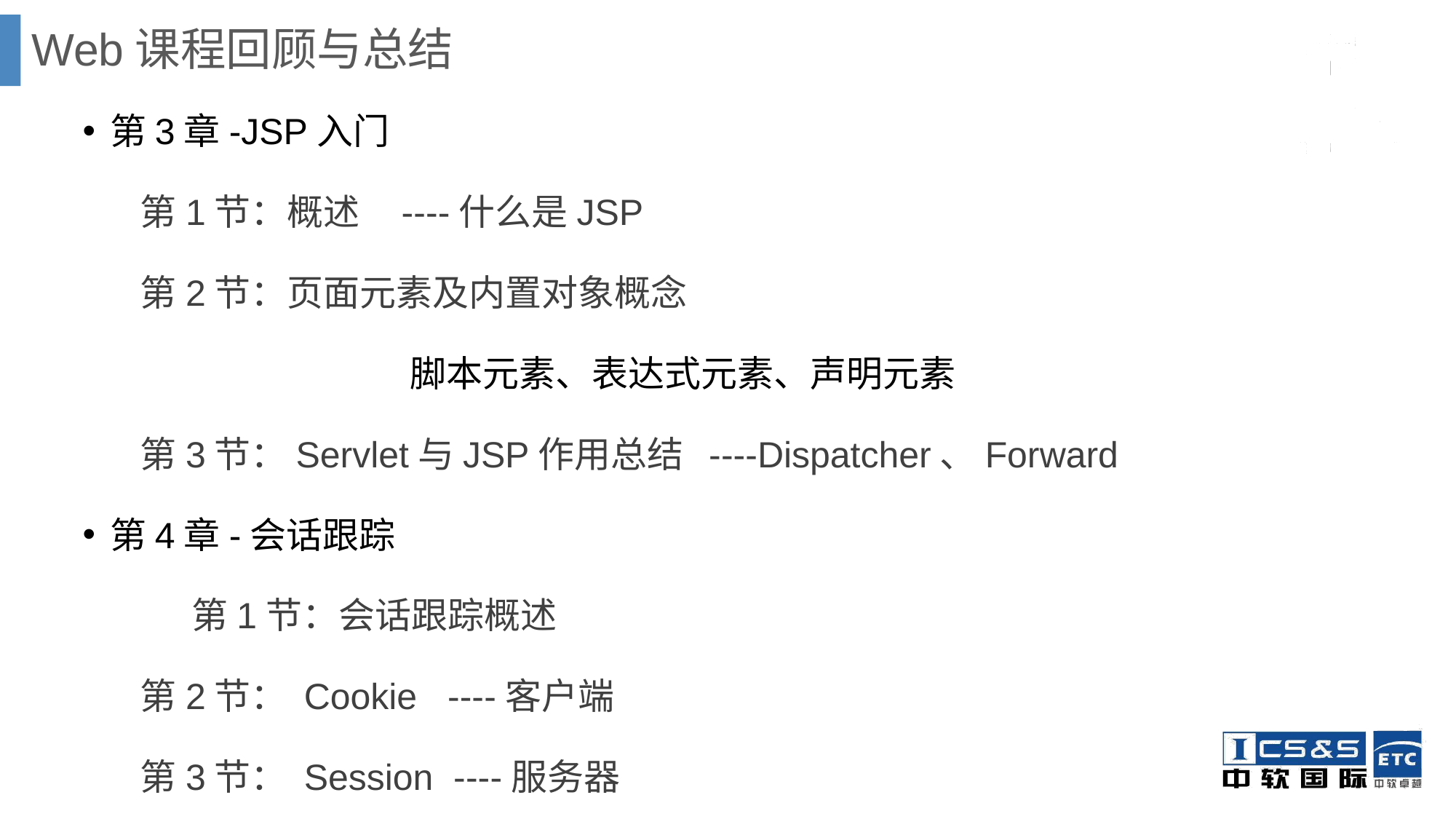

# Web课程回顾与总结
第3章-JSP入门
      第1节：概述    ----什么是JSP
      第2节：页面元素及内置对象概念
			脚本元素、表达式元素、声明元素
      第3节：Servlet与JSP作用总结  ----Dispatcher、Forward
第4章-会话跟踪
	第1节：会话跟踪概述
      第2节： Cookie   ----客户端
      第3节： Session  ----服务器